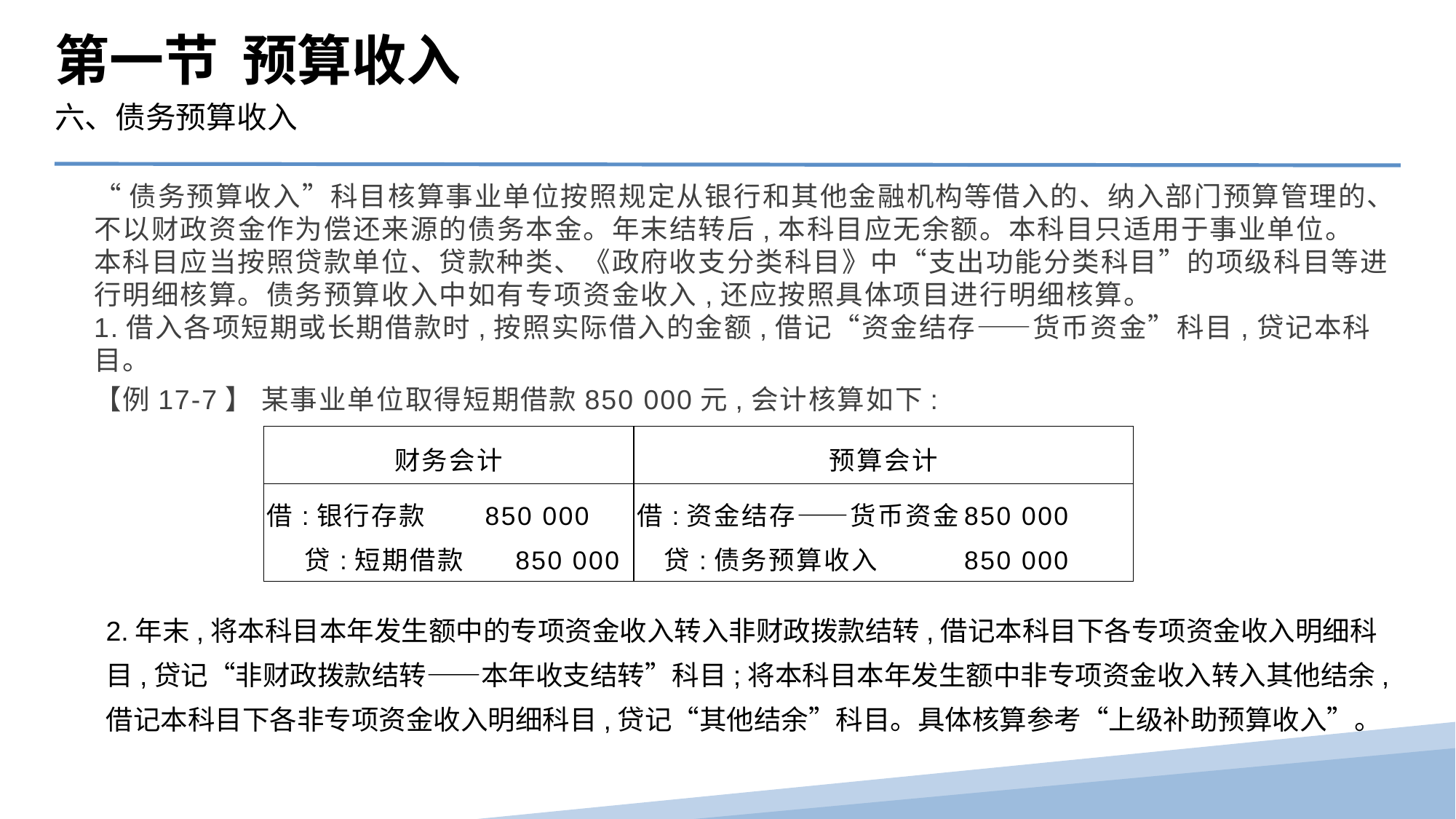

第一节  预算收入
六、债务预算收入
“债务预算收入”科目核算事业单位按照规定从银行和其他金融机构等借入的、纳入部门预算管理的、不以财政资金作为偿还来源的债务本金。年末结转后,本科目应无余额。本科目只适用于事业单位。
本科目应当按照贷款单位、贷款种类、《政府收支分类科目》中“支出功能分类科目”的项级科目等进行明细核算。债务预算收入中如有专项资金收入,还应按照具体项目进行明细核算。
1.借入各项短期或长期借款时,按照实际借入的金额,借记“资金结存——货币资金”科目,贷记本科目。
【例17-7】 某事业单位取得短期借款850 000元,会计核算如下:
| 财务会计 | 预算会计 |
| --- | --- |
| 借:银行存款 850 000 贷:短期借款 850 000 | 借:资金结存——货币资金 850 000 贷:债务预算收入 850 000 |
2.年末,将本科目本年发生额中的专项资金收入转入非财政拨款结转,借记本科目下各专项资金收入明细科目,贷记“非财政拨款结转——本年收支结转”科目;将本科目本年发生额中非专项资金收入转入其他结余,借记本科目下各非专项资金收入明细科目,贷记“其他结余”科目。具体核算参考“上级补助预算收入”。